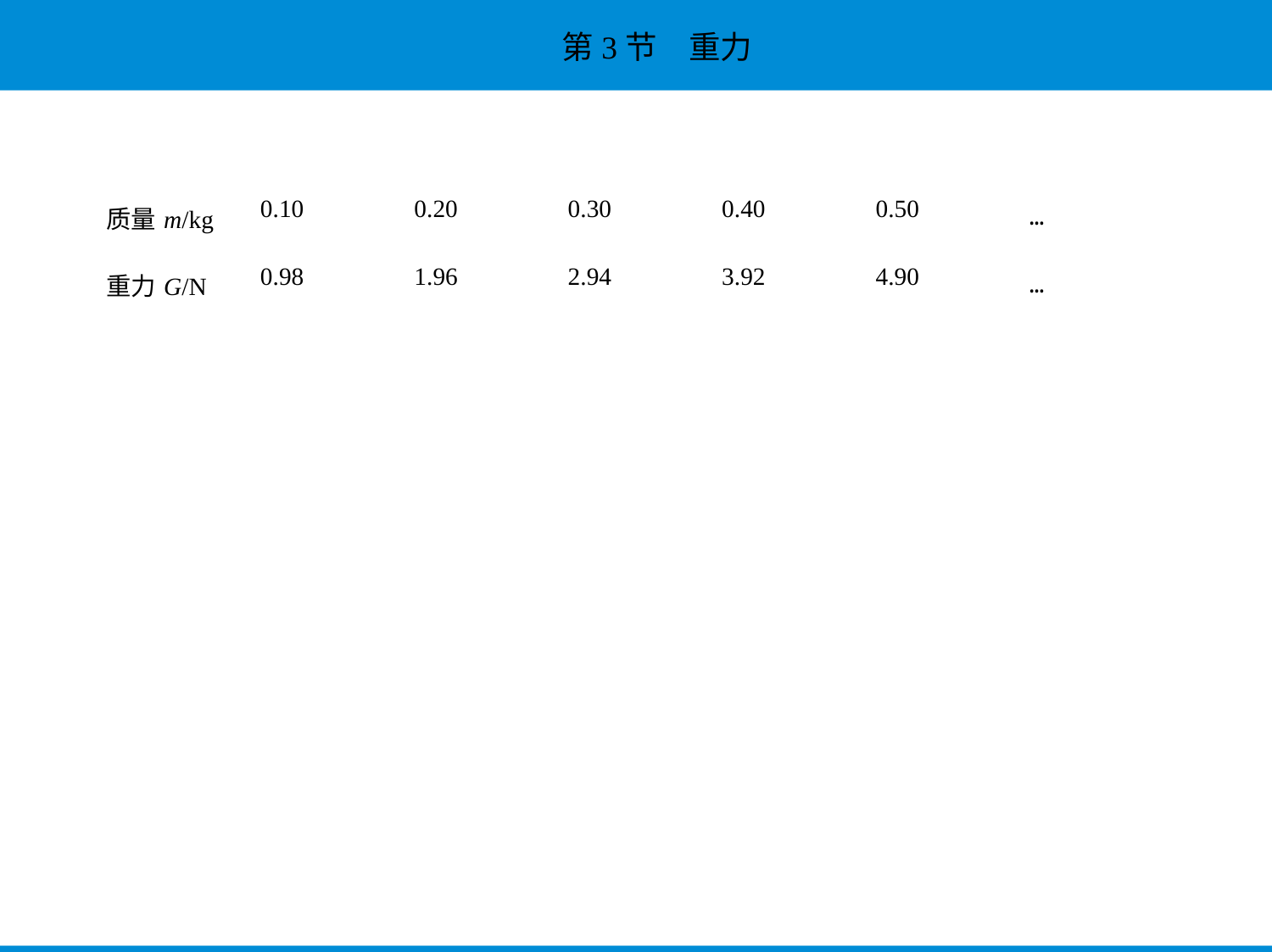

| 质量m/kg | 0.10 | 0.20 | 0.30 | 0.40 | 0.50 | … |
| --- | --- | --- | --- | --- | --- | --- |
| 重力G/N | 0.98 | 1.96 | 2.94 | 3.92 | 4.90 | … |